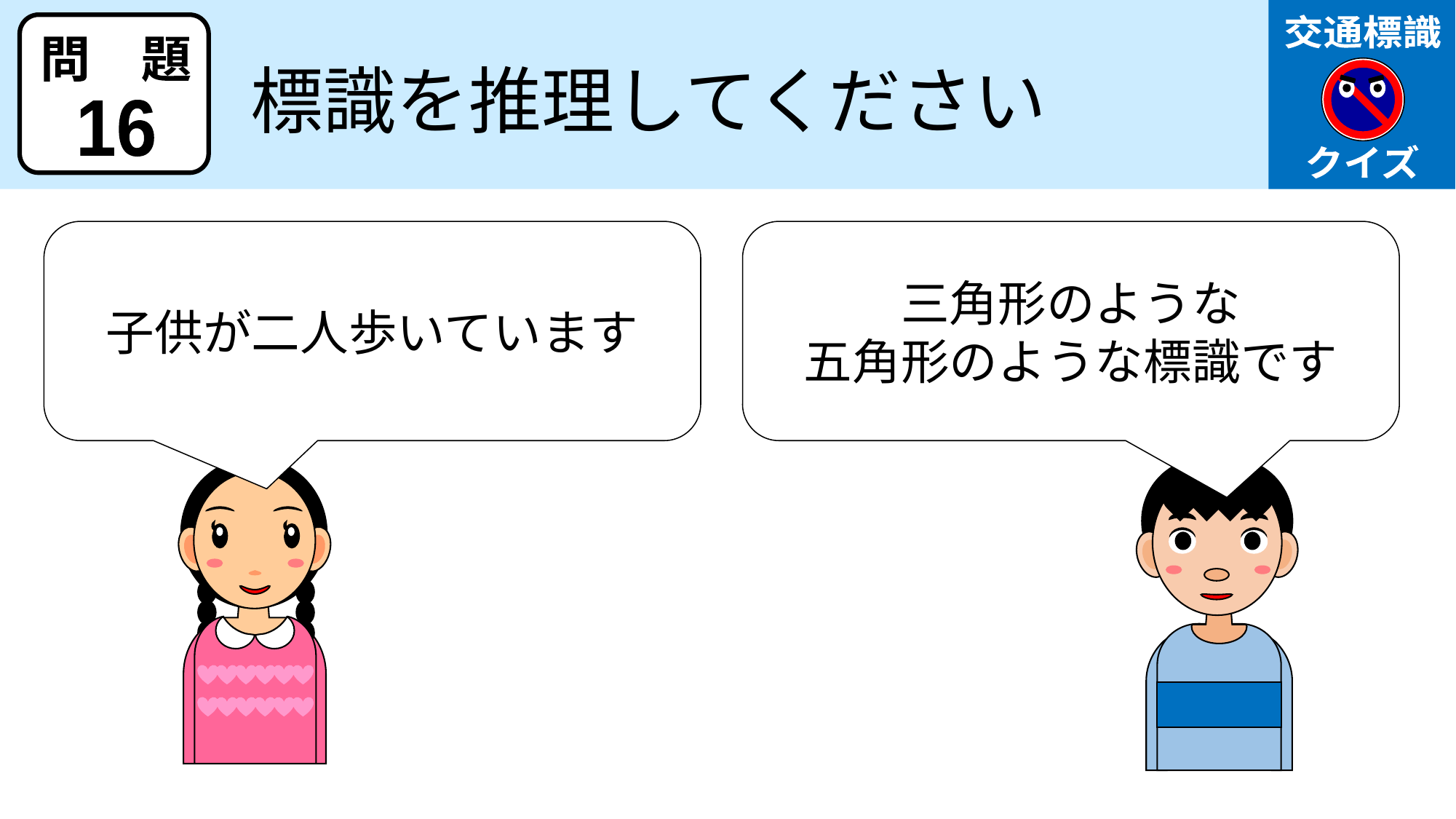

交通標識

クイズ

問　題
標識を推理してください
16
子供が二人歩いています
三角形のような
五角形のような標識です